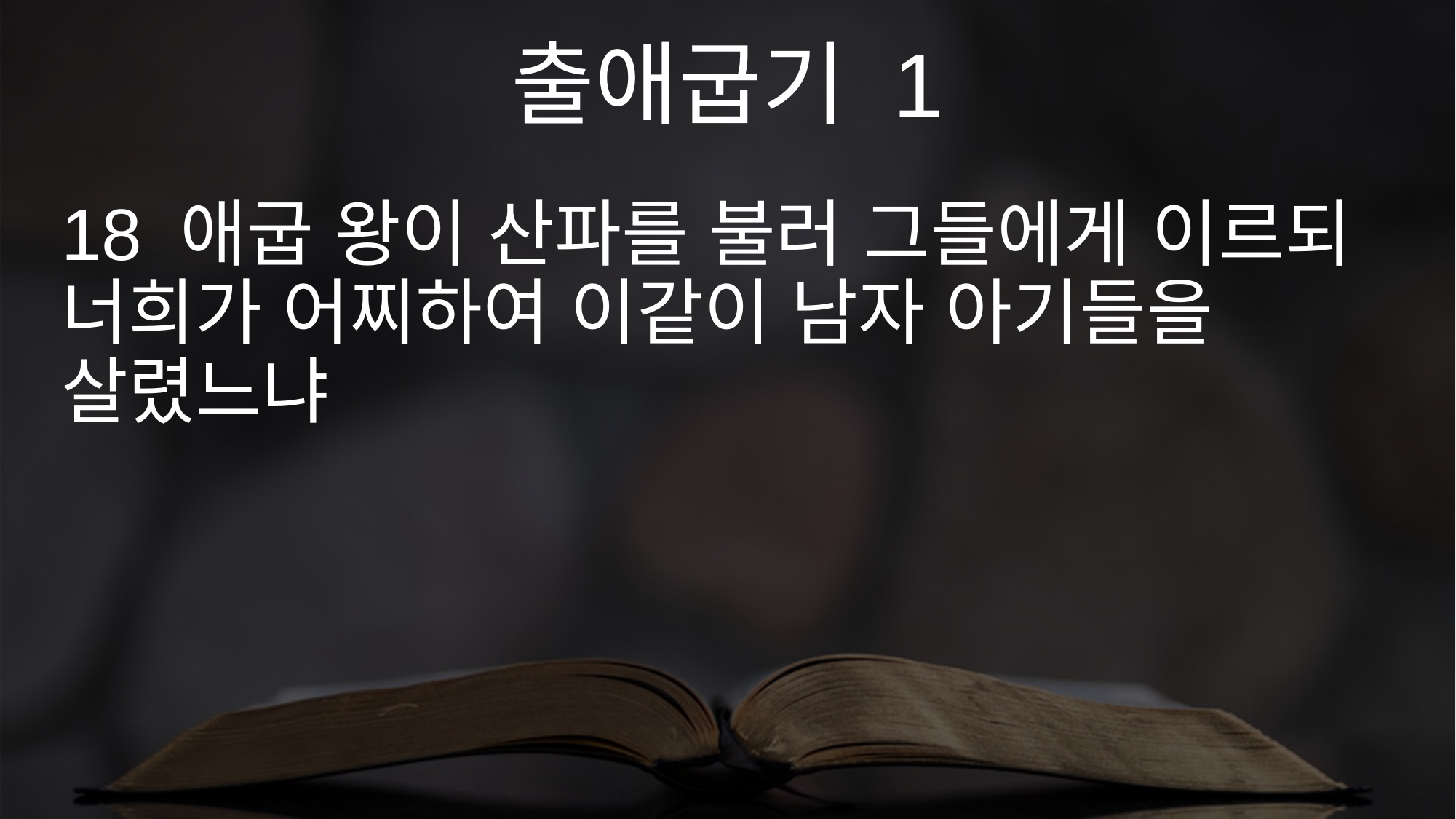

출애굽기 1
18 애굽 왕이 산파를 불러 그들에게 이르되 너희가 어찌하여 이같이 남자 아기들을 살렸느냐